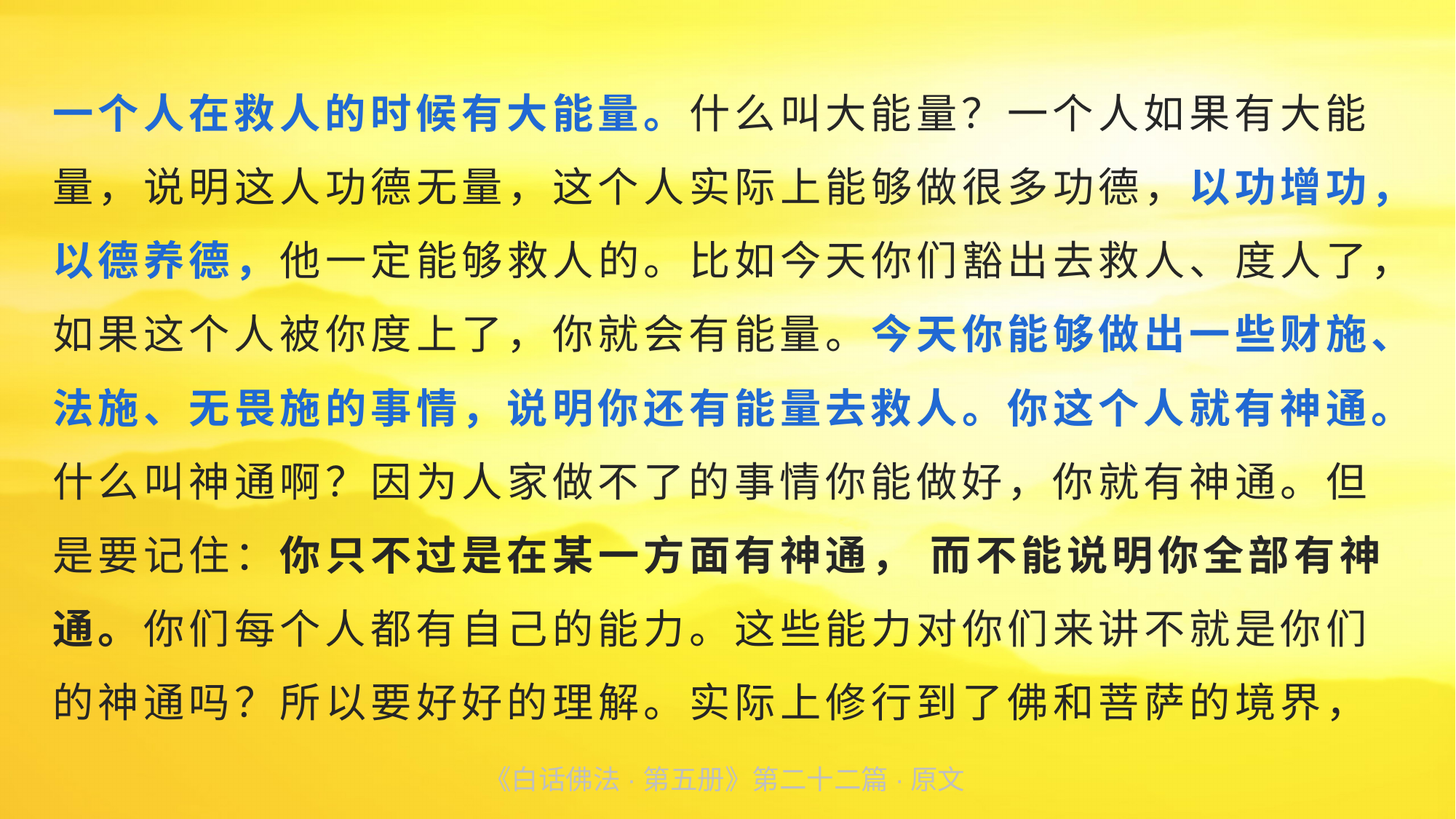

一个人在救人的时候有大能量。什么叫大能量？一个人如果有大能量，说明这人功德无量，这个人实际上能够做很多功德，以功增功，以德养德，他一定能够救人的。比如今天你们豁出去救人、度人了，如果这个人被你度上了，你就会有能量。今天你能够做出一些财施、法施、无畏施的事情，说明你还有能量去救人。你这个人就有神通。什么叫神通啊？因为人家做不了的事情你能做好，你就有神通。但是要记住：你只不过是在某一方面有神通， 而不能说明你全部有神通。你们每个人都有自己的能力。这些能力对你们来讲不就是你们的神通吗？所以要好好的理解。实际上修行到了佛和菩萨的境界，
《白话佛法·第五册》第二十二篇·原文